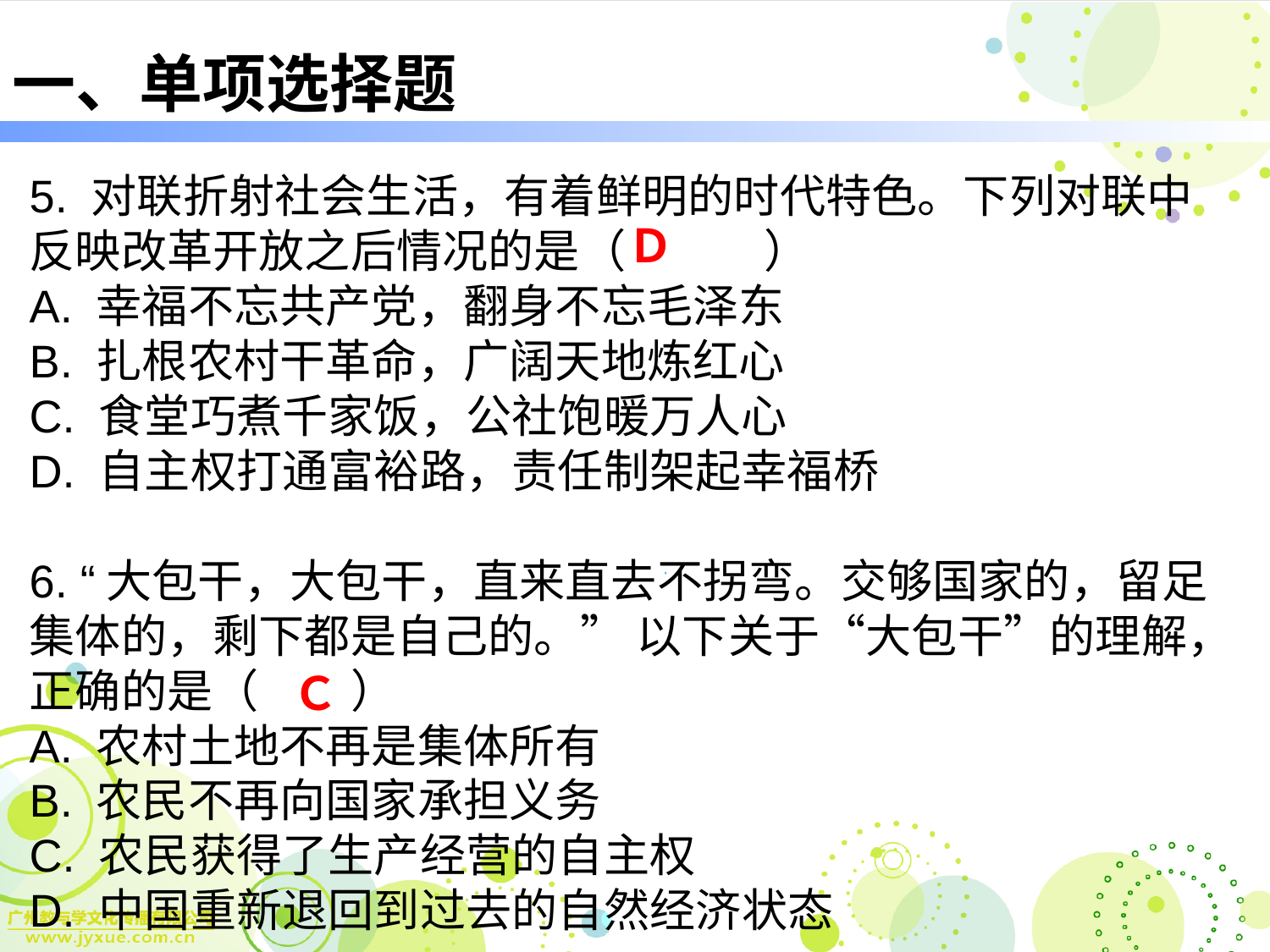

# 一、单项选择题

5. 对联折射社会生活，有着鲜明的时代特色。下列对联中反映改革开放之后情况的是（　　　）
A. 幸福不忘共产党，翻身不忘毛泽东
B. 扎根农村干革命，广阔天地炼红心
C. 食堂巧煮千家饭，公社饱暖万人心
D. 自主权打通富裕路，责任制架起幸福桥

6. “大包干，大包干，直来直去不拐弯。交够国家的，留足集体的，剩下都是自己的。” 以下关于“大包干”的理解，正确的是（　　）
A. 农村土地不再是集体所有
B. 农民不再向国家承担义务
C. 农民获得了生产经营的自主权
D. 中国重新退回到过去的自然经济状态
Ｄ
Ｃ